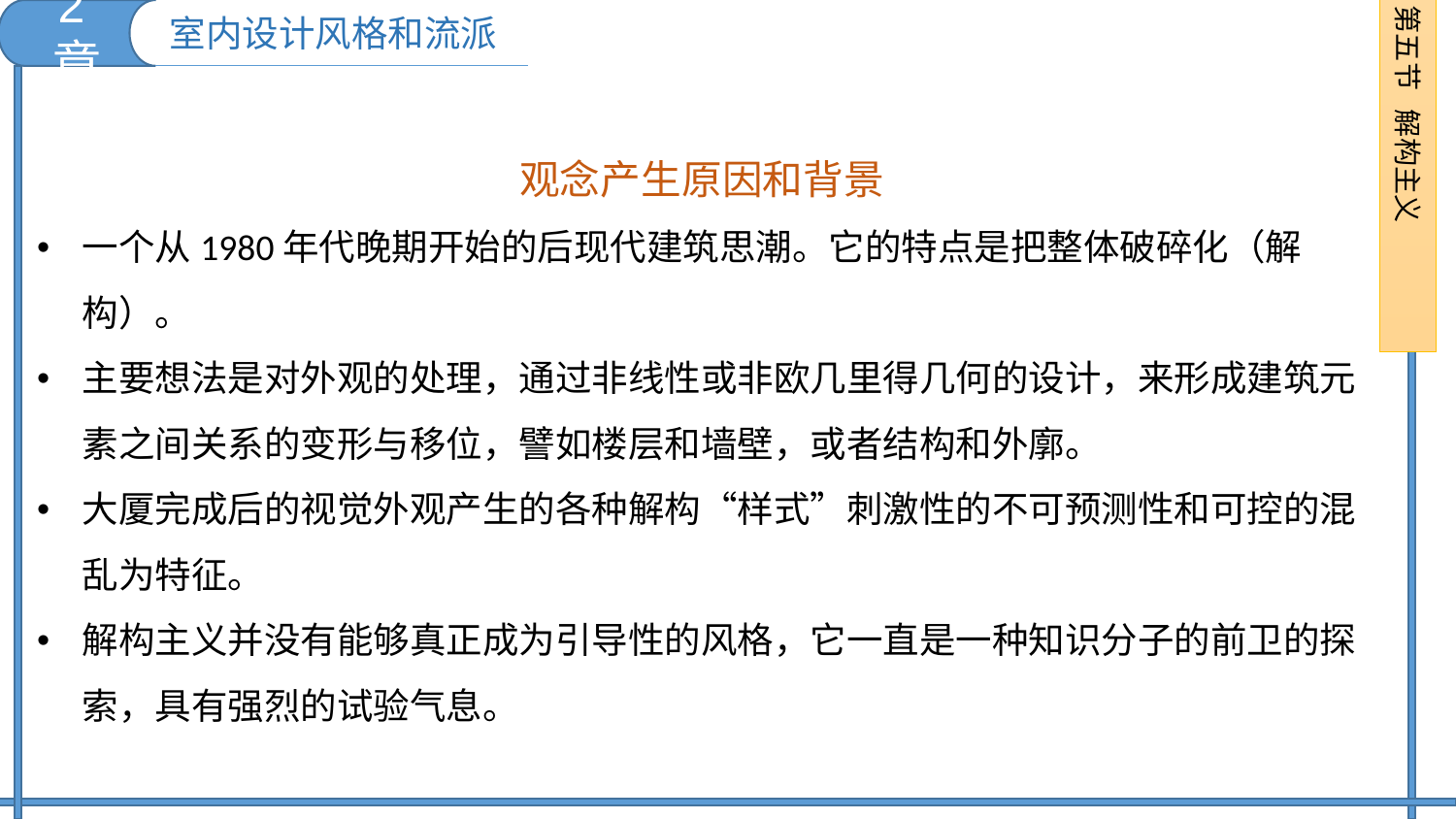

2章
第五节   解构主义
室内设计风格和流派

观念产生原因和背景
一个从1980年代晚期开始的后现代建筑思潮。它的特点是把整体破碎化（解构）。
主要想法是对外观的处理，通过非线性或非欧几里得几何的设计，来形成建筑元素之间关系的变形与移位，譬如楼层和墙壁，或者结构和外廓。
大厦完成后的视觉外观产生的各种解构“样式”刺激性的不可预测性和可控的混乱为特征。
解构主义并没有能够真正成为引导性的风格，它一直是一种知识分子的前卫的探索，具有强烈的试验气息。